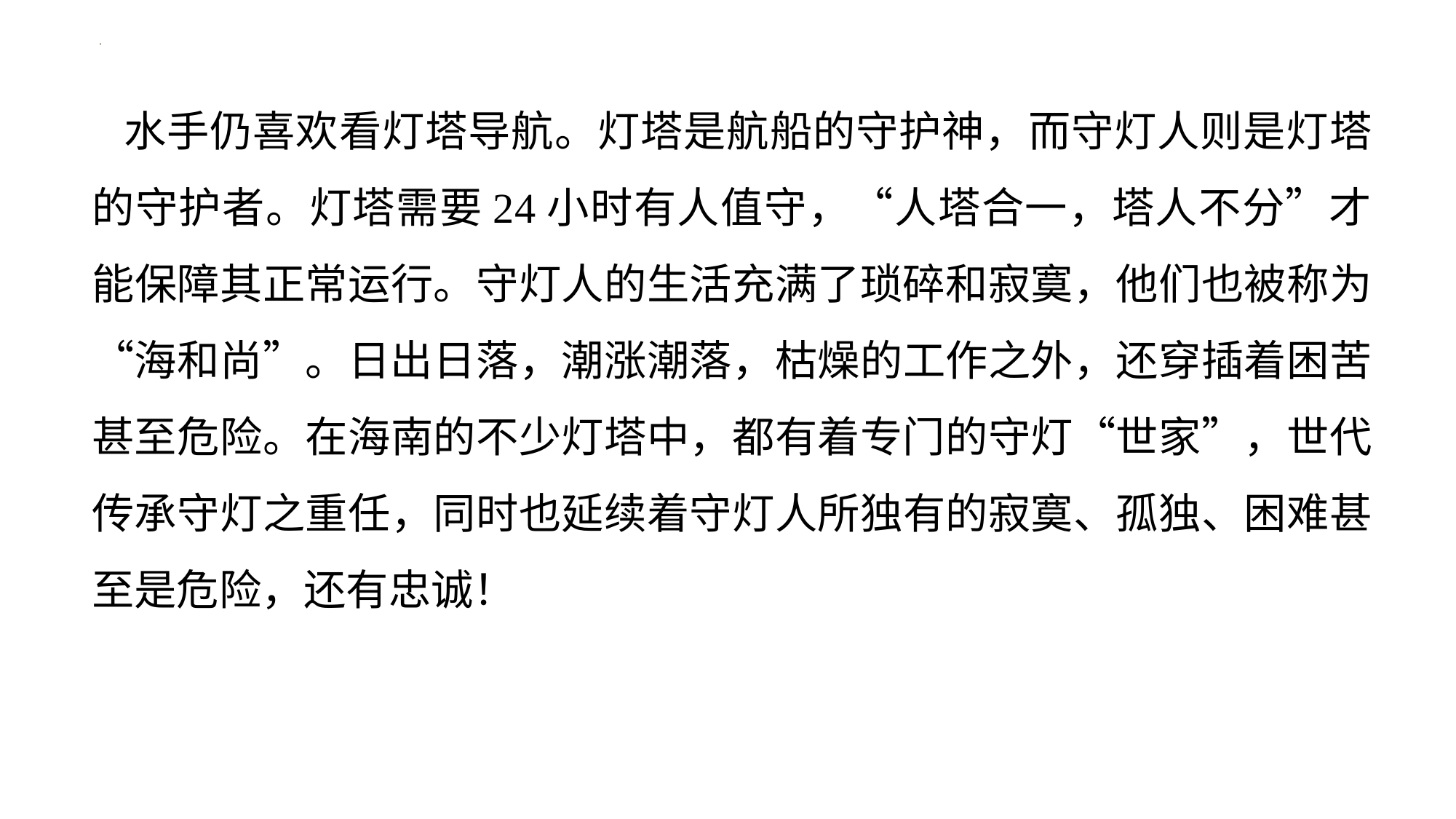

#
水手仍喜欢看灯塔导航。灯塔是航船的守护神，而守灯人则是灯塔的守护者。灯塔需要24小时有人值守，“人塔合一，塔人不分”才能保障其正常运行。守灯人的生活充满了琐碎和寂寞，他们也被称为“海和尚”。日出日落，潮涨潮落，枯燥的工作之外，还穿插着困苦甚至危险。在海南的不少灯塔中，都有着专门的守灯“世家”，世代传承守灯之重任，同时也延续着守灯人所独有的寂寞、孤独、困难甚至是危险，还有忠诚！